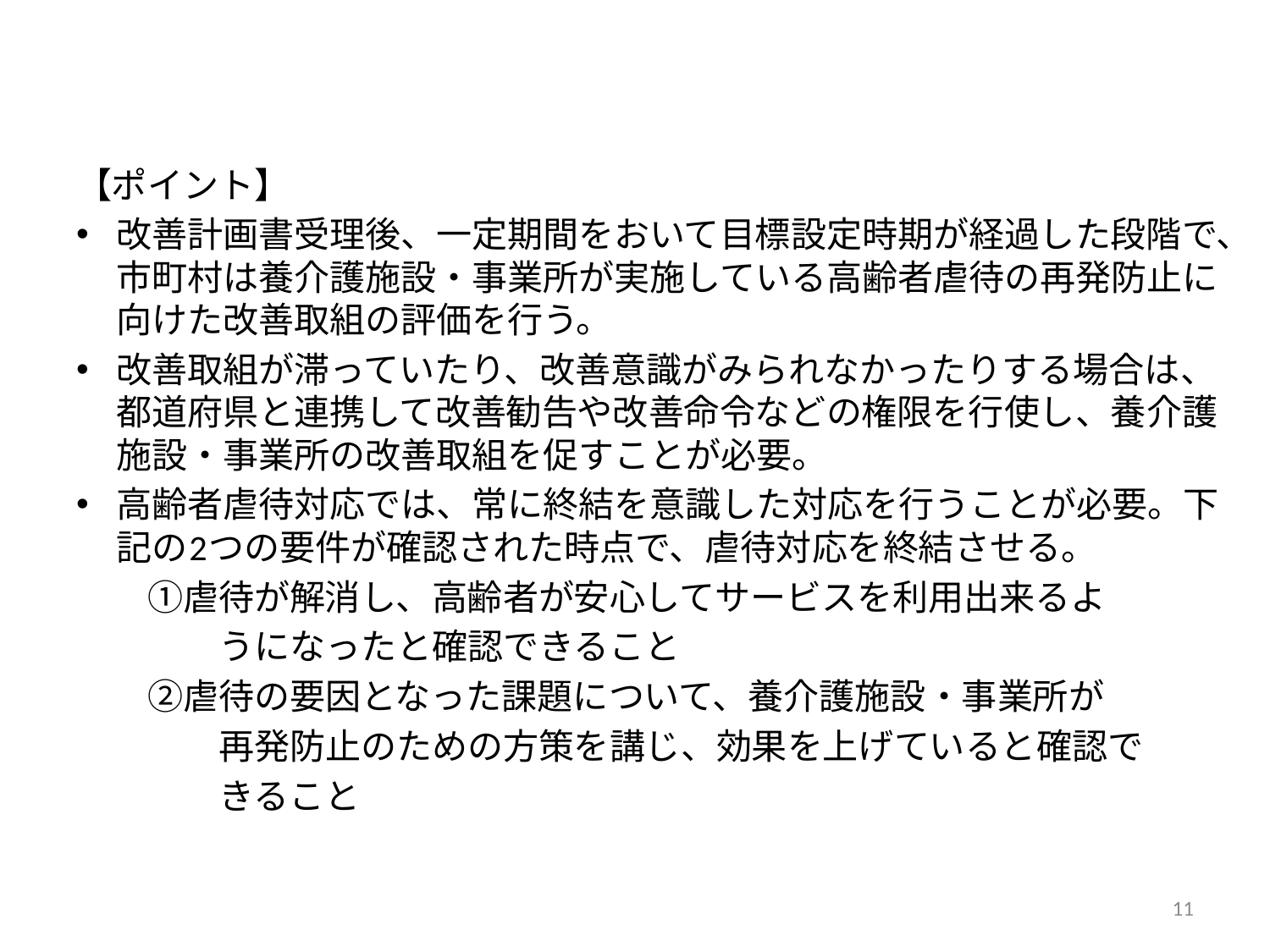

#
【ポイント】
改善計画書受理後、一定期間をおいて目標設定時期が経過した段階で、市町村は養介護施設・事業所が実施している高齢者虐待の再発防止に向けた改善取組の評価を行う。
改善取組が滞っていたり、改善意識がみられなかったりする場合は、都道府県と連携して改善勧告や改善命令などの権限を行使し、養介護施設・事業所の改善取組を促すことが必要。
高齢者虐待対応では、常に終結を意識した対応を行うことが必要。下記の2つの要件が確認された時点で、虐待対応を終結させる。
　　①虐待が解消し、高齢者が安心してサービスを利用出来るよ
　　　　うになったと確認できること
　　②虐待の要因となった課題について、養介護施設・事業所が
　　　　再発防止のための方策を講じ、効果を上げていると確認で
　　　　きること

11